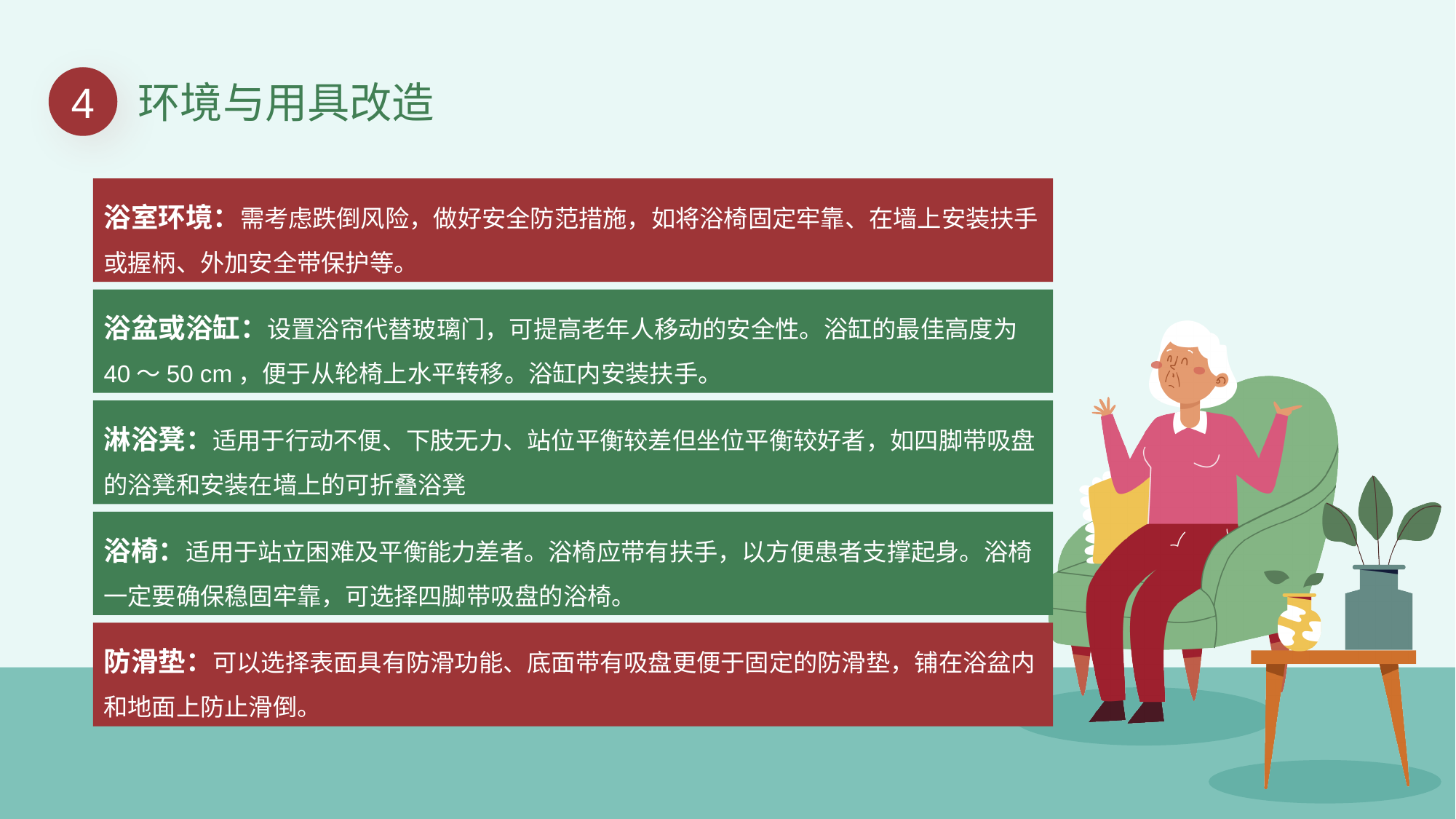

4
环境与用具改造
浴室环境：需考虑跌倒风险，做好安全防范措施，如将浴椅固定牢靠、在墙上安装扶手或握柄、外加安全带保护等。
浴盆或浴缸：设置浴帘代替玻璃门，可提高老年人移动的安全性。浴缸的最佳高度为40～50 cm，便于从轮椅上水平转移。浴缸内安装扶手。
淋浴凳：适用于行动不便、下肢无力、站位平衡较差但坐位平衡较好者，如四脚带吸盘的浴凳和安装在墙上的可折叠浴凳
浴椅：适用于站立困难及平衡能力差者。浴椅应带有扶手，以方便患者支撑起身。浴椅一定要确保稳固牢靠，可选择四脚带吸盘的浴椅。
防滑垫：可以选择表面具有防滑功能、底面带有吸盘更便于固定的防滑垫，铺在浴盆内和地面上防止滑倒。